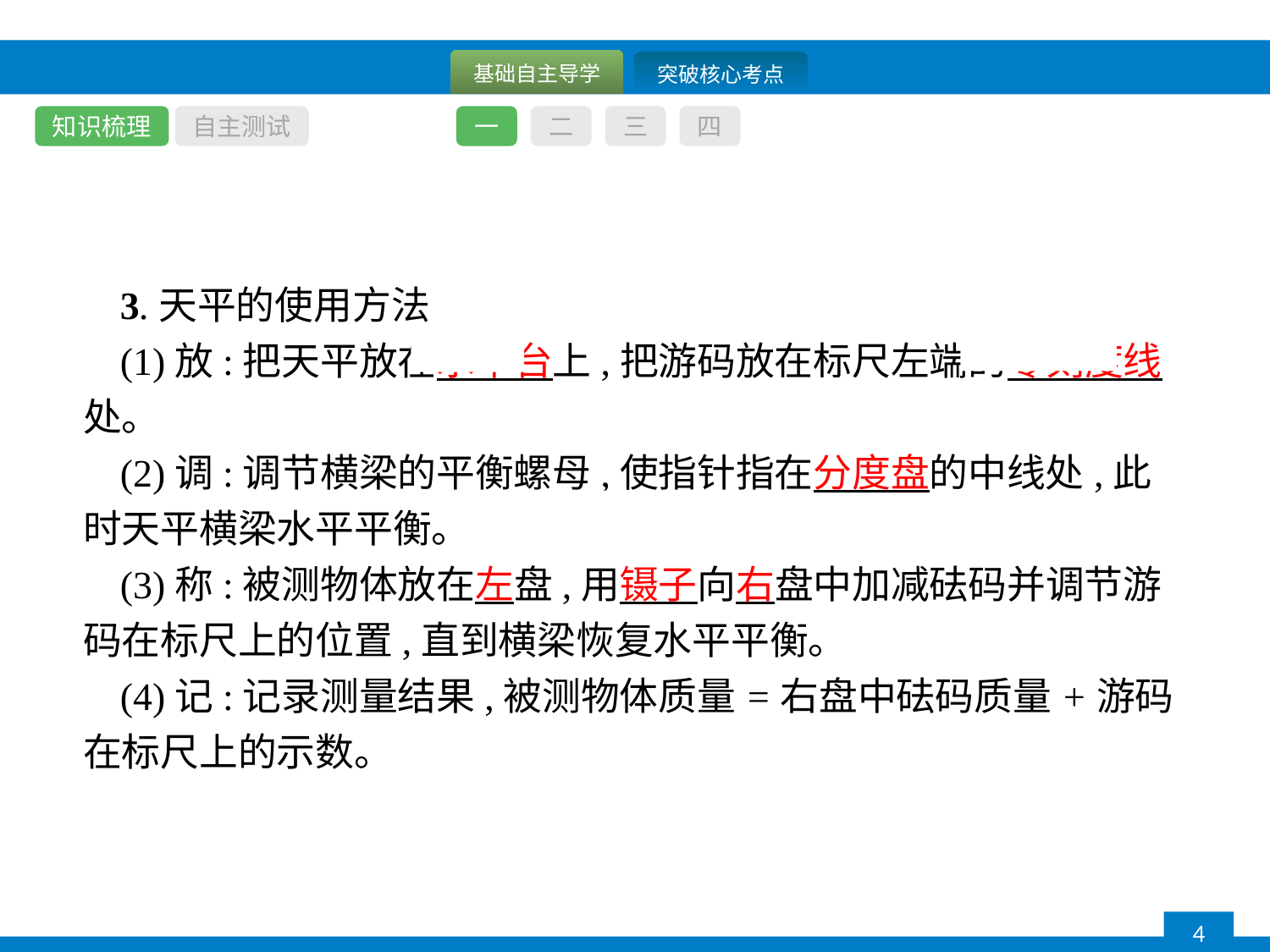

知识梳理
自主测试
一
二
三
四
3.天平的使用方法
(1)放:把天平放在水平台上,把游码放在标尺左端的零刻度线处。
(2)调:调节横梁的平衡螺母,使指针指在分度盘的中线处,此时天平横梁水平平衡。
(3)称:被测物体放在左盘,用镊子向右盘中加减砝码并调节游码在标尺上的位置,直到横梁恢复水平平衡。
(4)记:记录测量结果,被测物体质量=右盘中砝码质量+游码在标尺上的示数。